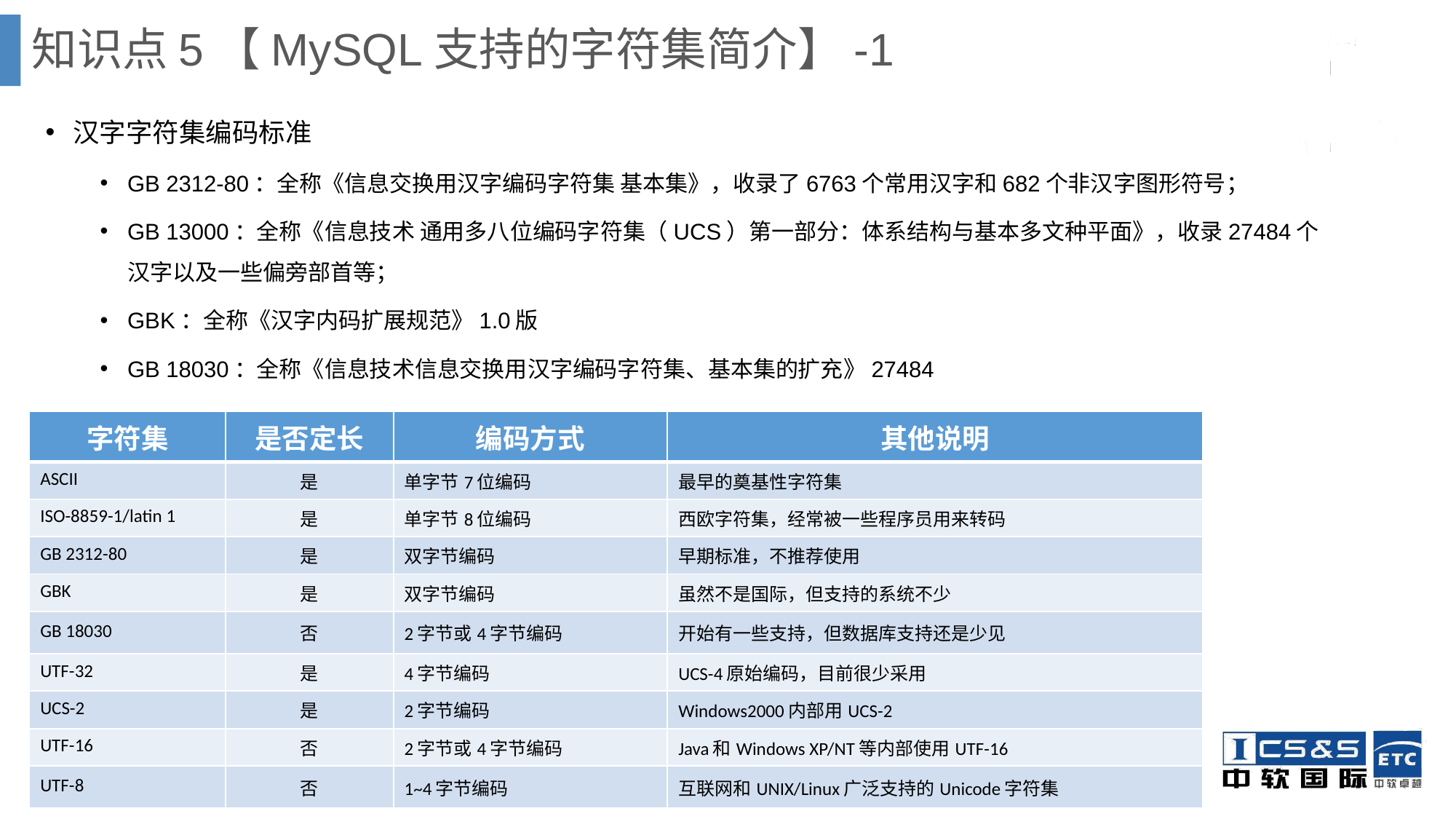

知识点5【MySQL支持的字符集简介】-1
汉字字符集编码标准
GB 2312-80：全称《信息交换用汉字编码字符集 基本集》，收录了6763个常用汉字和682个非汉字图形符号；
GB 13000：全称《信息技术 通用多八位编码字符集（UCS）第一部分：体系结构与基本多文种平面》，收录27484个汉字以及一些偏旁部首等；
GBK：全称《汉字内码扩展规范》1.0版
GB 18030：全称《信息技术信息交换用汉字编码字符集、基本集的扩充》27484
| 字符集 | 是否定长 | 编码方式 | 其他说明 |
| --- | --- | --- | --- |
| ASCII | 是 | 单字节7位编码 | 最早的奠基性字符集 |
| ISO-8859-1/latin 1 | 是 | 单字节8位编码 | 西欧字符集，经常被一些程序员用来转码 |
| GB 2312-80 | 是 | 双字节编码 | 早期标准，不推荐使用 |
| GBK | 是 | 双字节编码 | 虽然不是国际，但支持的系统不少 |
| GB 18030 | 否 | 2字节或4字节编码 | 开始有一些支持，但数据库支持还是少见 |
| UTF-32 | 是 | 4字节编码 | UCS-4原始编码，目前很少采用 |
| UCS-2 | 是 | 2字节编码 | Windows2000内部用UCS-2 |
| UTF-16 | 否 | 2字节或4字节编码 | Java和Windows XP/NT等内部使用UTF-16 |
| UTF-8 | 否 | 1~4字节编码 | 互联网和UNIX/Linux广泛支持的Unicode字符集 |